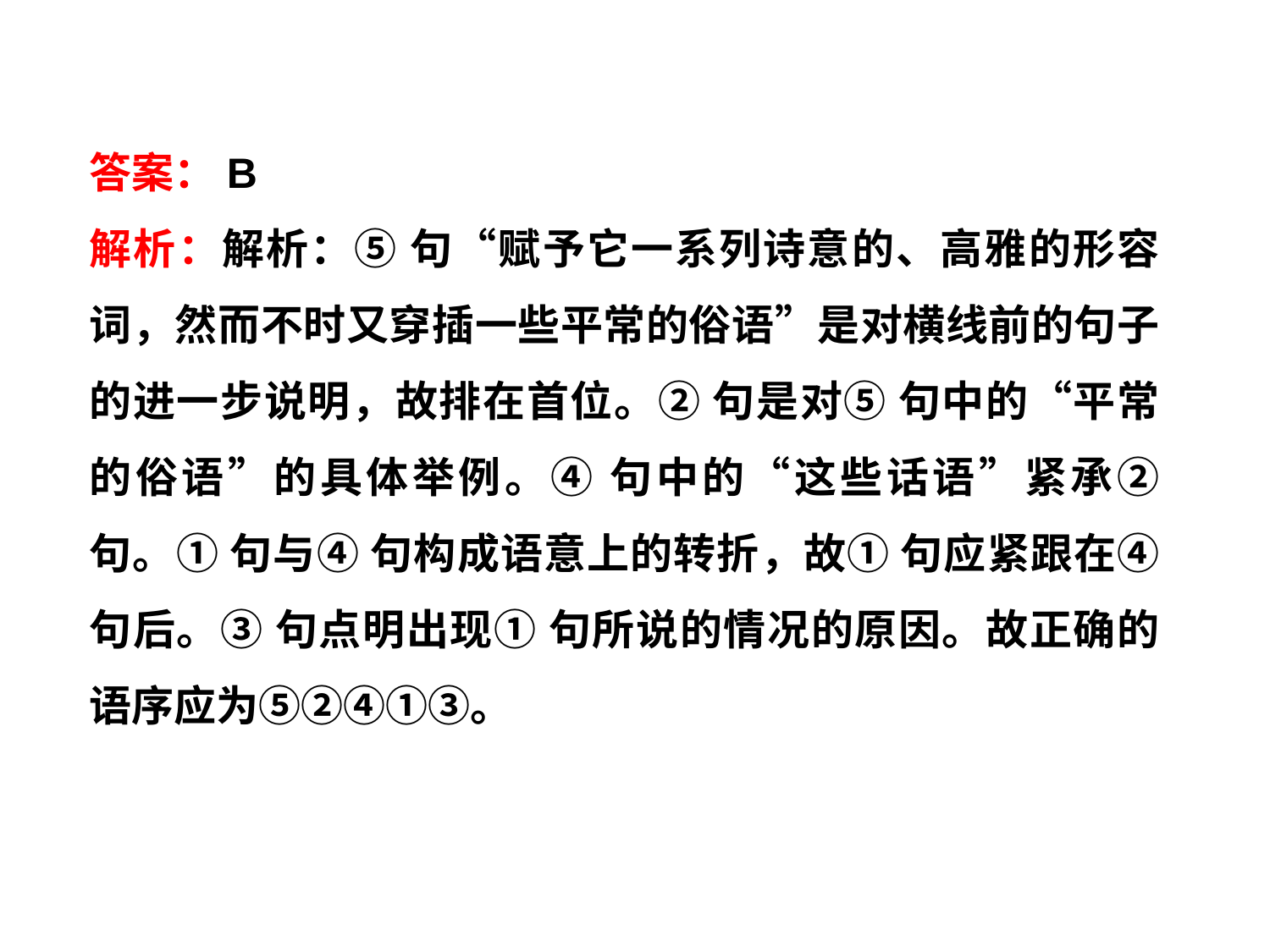

答案：B
解析：解析：⑤ 句“赋予它一系列诗意的、高雅的形容词，然而不时又穿插一些平常的俗语”是对横线前的句子的进一步说明，故排在首位。② 句是对⑤ 句中的“平常的俗语”的具体举例。④ 句中的“这些话语”紧承② 句。① 句与④ 句构成语意上的转折，故① 句应紧跟在④ 句后。③ 句点明出现① 句所说的情况的原因。故正确的语序应为⑤②④①③。